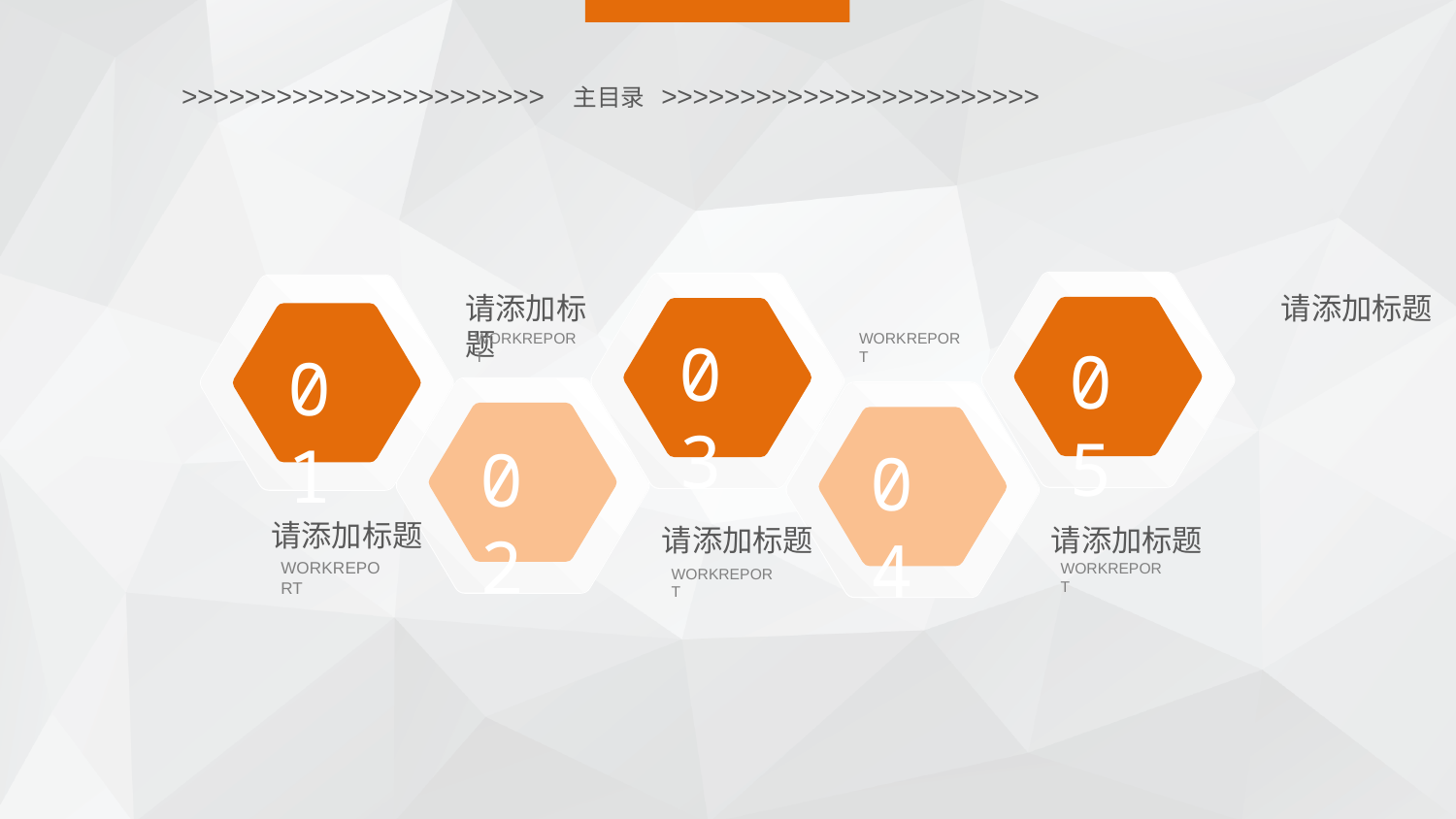

>>>>>>>>>>>>>>>>>>>>>>>   主目录  >>>>>>>>>>>>>>>>>>>>>>>>

05

03

01
请添加标题
WORKREPORT
请添加标题
WORKREPORT

02

04
请添加标题
WORKREPORT
请添加标题
WORKREPORT
请添加标题
WORKREPORT